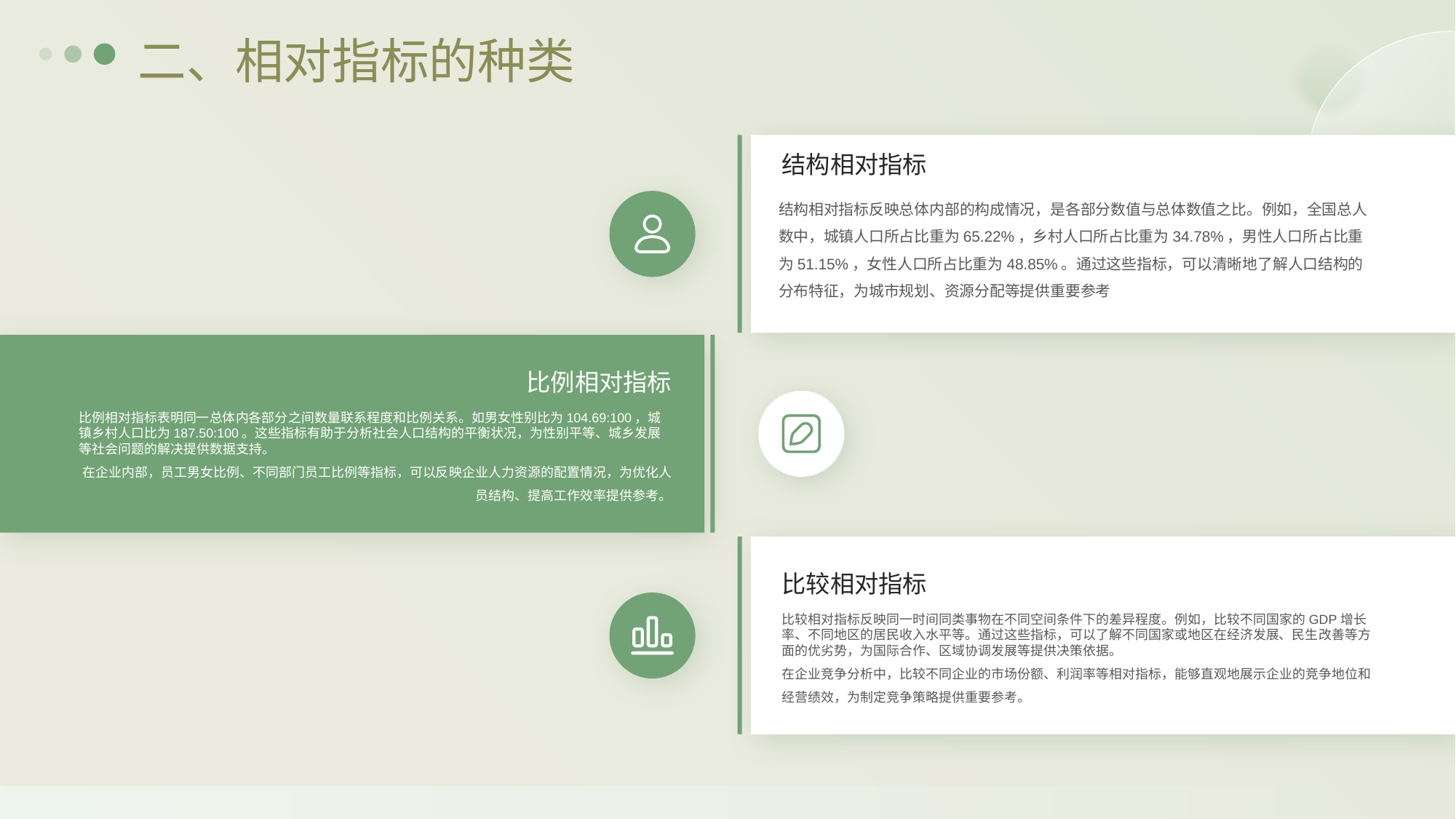

二、相对指标的种类

结构相对指标
结构相对指标反映总体内部的构成情况，是各部分数值与总体数值之比。例如，全国总人数中，城镇人口所占比重为65.22%，乡村人口所占比重为34.78%，男性人口所占比重为51.15%，女性人口所占比重为48.85%。通过这些指标，可以清晰地了解人口结构的分布特征，为城市规划、资源分配等提供重要参考

比例相对指标

比例相对指标表明同一总体内各部分之间数量联系程度和比例关系。如男女性别比为104.69:100，城镇乡村人口比为187.50:100。这些指标有助于分析社会人口结构的平衡状况，为性别平等、城乡发展等社会问题的解决提供数据支持。
在企业内部，员工男女比例、不同部门员工比例等指标，可以反映企业人力资源的配置情况，为优化人员结构、提高工作效率提供参考。

比较相对指标

比较相对指标反映同一时间同类事物在不同空间条件下的差异程度。例如，比较不同国家的GDP增长率、不同地区的居民收入水平等。通过这些指标，可以了解不同国家或地区在经济发展、民生改善等方面的优劣势，为国际合作、区域协调发展等提供决策依据。
在企业竞争分析中，比较不同企业的市场份额、利润率等相对指标，能够直观地展示企业的竞争地位和经营绩效，为制定竞争策略提供重要参考。